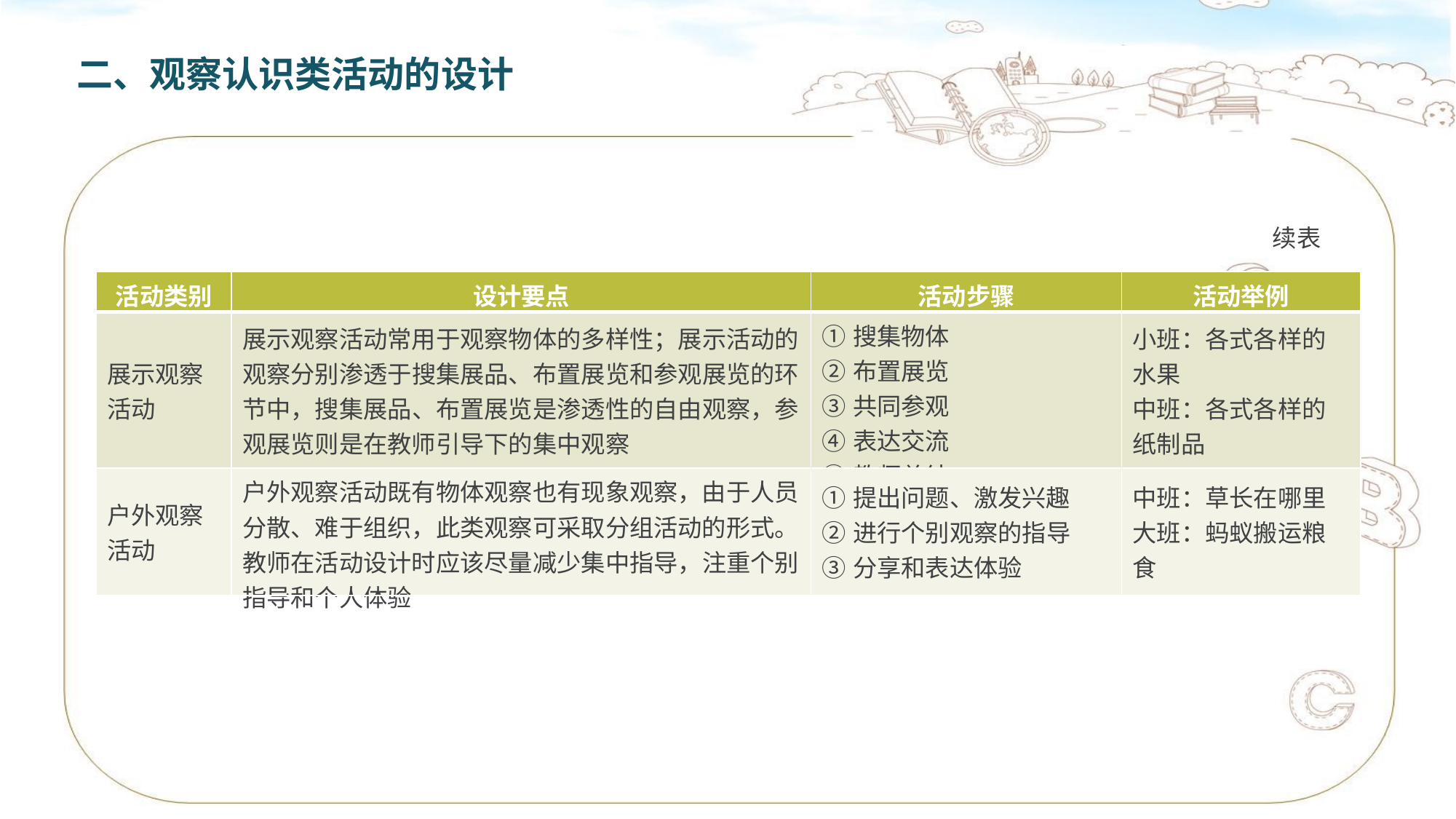

二、观察认识类活动的设计
续表
| 活动类别 | 设计要点 | 活动步骤 | 活动举例 |
| --- | --- | --- | --- |
| 展示观察活动 | 展示观察活动常用于观察物体的多样性；展示活动的观察分别渗透于搜集展品、布置展览和参观展览的环节中，搜集展品、布置展览是渗透性的自由观察，参观展览则是在教师引导下的集中观察 | ①搜集物体 ②布置展览 ③共同参观 ④表达交流 ⑤教师总结 | 小班：各式各样的水果 中班：各式各样的纸制品 |
| 户外观察活动 | 户外观察活动既有物体观察也有现象观察，由于人员分散、难于组织，此类观察可采取分组活动的形式。教师在活动设计时应该尽量减少集中指导，注重个别指导和个人体验 | ①提出问题、激发兴趣 ②进行个别观察的指导 ③分享和表达体验 | 中班：草长在哪里 大班：蚂蚁搬运粮食 |